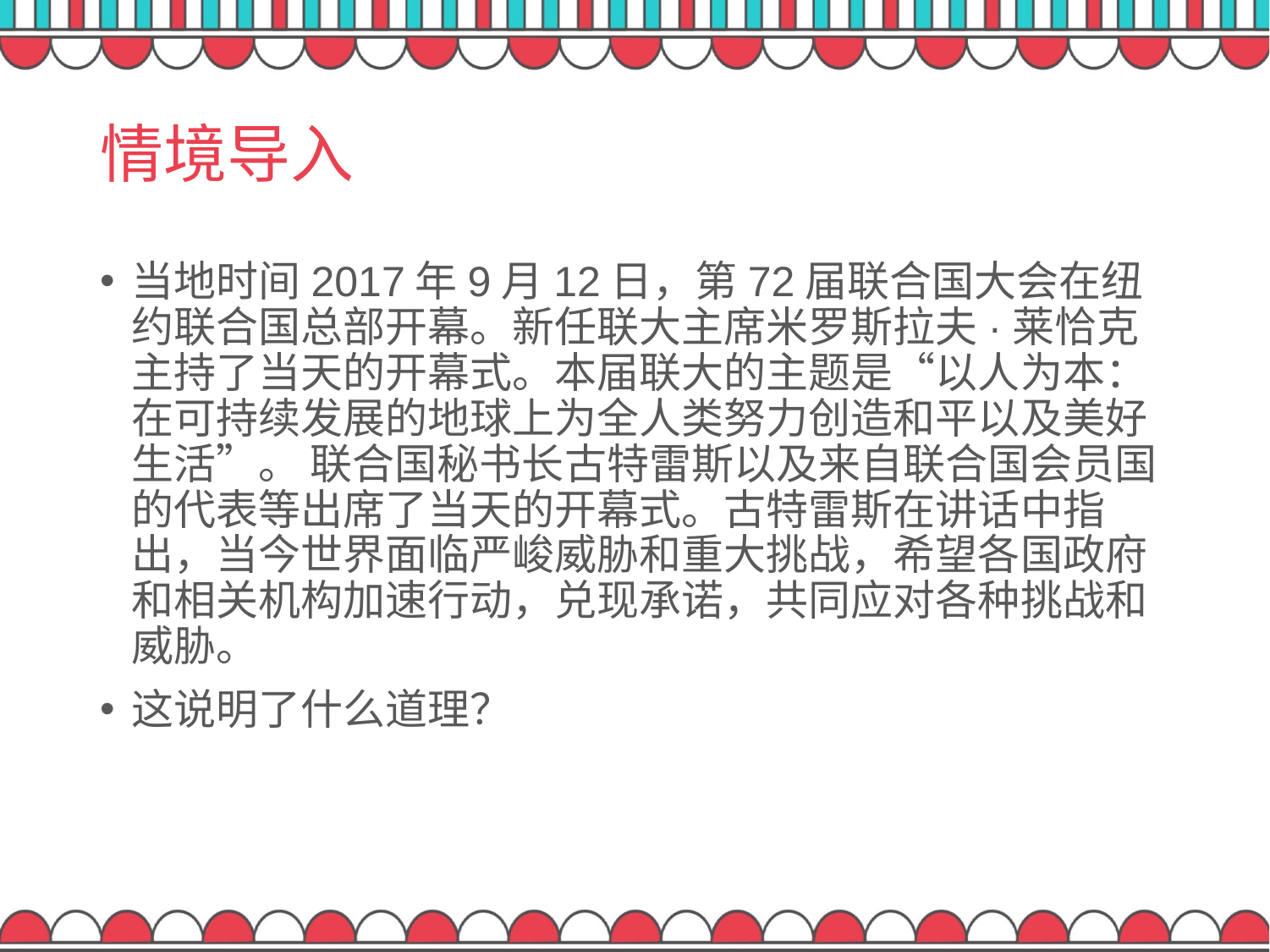

# 情境导入
当地时间2017年9月12日，第72届联合国大会在纽约联合国总部开幕。新任联大主席米罗斯拉夫·莱恰克主持了当天的开幕式。本届联大的主题是“以人为本：在可持续发展的地球上为全人类努力创造和平以及美好生活”。 联合国秘书长古特雷斯以及来自联合国会员国的代表等出席了当天的开幕式。古特雷斯在讲话中指出，当今世界面临严峻威胁和重大挑战，希望各国政府和相关机构加速行动，兑现承诺，共同应对各种挑战和威胁。
这说明了什么道理？